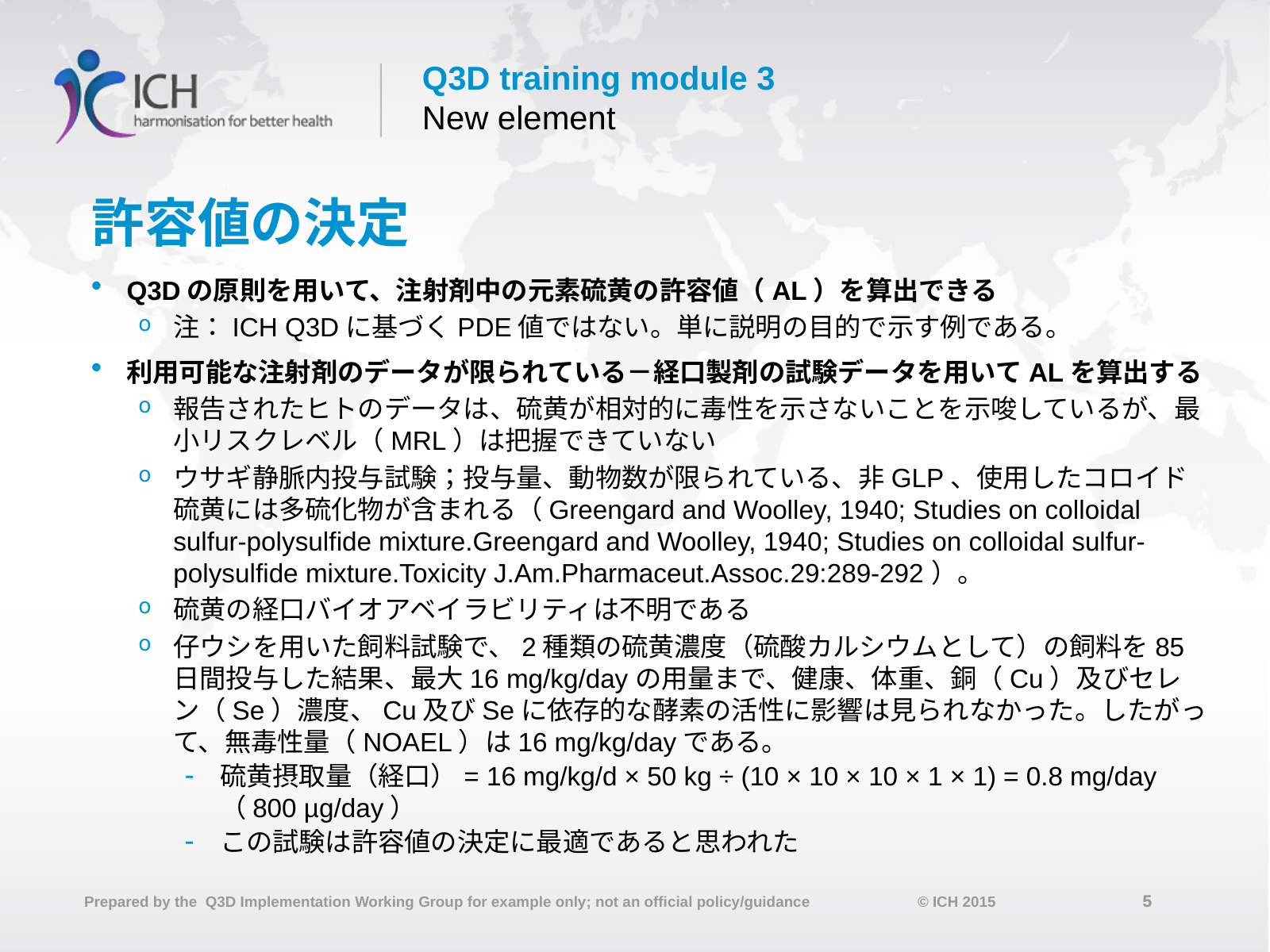

# 許容値の決定
Q3Dの原則を用いて、注射剤中の元素硫黄の許容値（AL）を算出できる
注：ICH Q3Dに基づくPDE値ではない。単に説明の目的で示す例である。
利用可能な注射剤のデータが限られている－経口製剤の試験データを用いてALを算出する
報告されたヒトのデータは、硫黄が相対的に毒性を示さないことを示唆しているが、最小リスクレベル（MRL）は把握できていない
ウサギ静脈内投与試験；投与量、動物数が限られている、非GLP、使用したコロイド硫黄には多硫化物が含まれる（Greengard and Woolley, 1940; Studies on colloidal sulfur-polysulfide mixture.Greengard and Woolley, 1940; Studies on colloidal sulfur-polysulfide mixture.Toxicity J.Am.Pharmaceut.Assoc.29:289-292）。
硫黄の経口バイオアベイラビリティは不明である
仔ウシを用いた飼料試験で、2種類の硫黄濃度（硫酸カルシウムとして）の飼料を85日間投与した結果、最大16 mg/kg/dayの用量まで、健康、体重、銅（Cu）及びセレン（Se）濃度、Cu及びSeに依存的な酵素の活性に影響は見られなかった。したがって、無毒性量（NOAEL）は16 mg/kg/dayである。
硫黄摂取量（経口）= 16 mg/kg/d × 50 kg ÷ (10 × 10 × 10 × 1 × 1) = 0.8 mg/day（800 µg/day）
この試験は許容値の決定に最適であると思われた